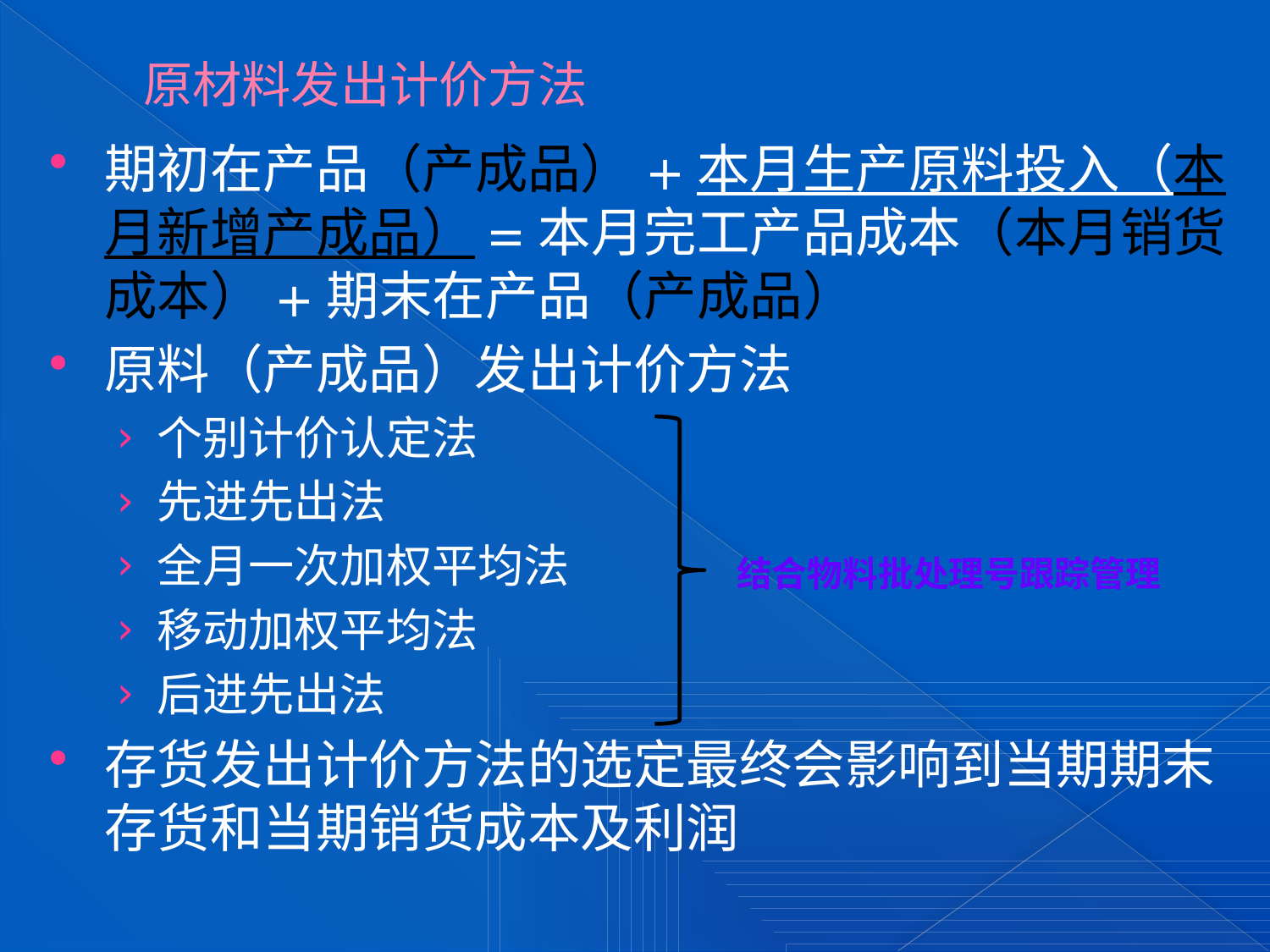

# 原材料发出计价方法
期初在产品（产成品）+本月生产原料投入（本月新增产成品）=本月完工产品成本（本月销货成本）+期末在产品（产成品）
原料（产成品）发出计价方法
个别计价认定法
先进先出法
全月一次加权平均法
移动加权平均法
后进先出法
存货发出计价方法的选定最终会影响到当期期末存货和当期销货成本及利润

结合物料批处理号跟踪管理